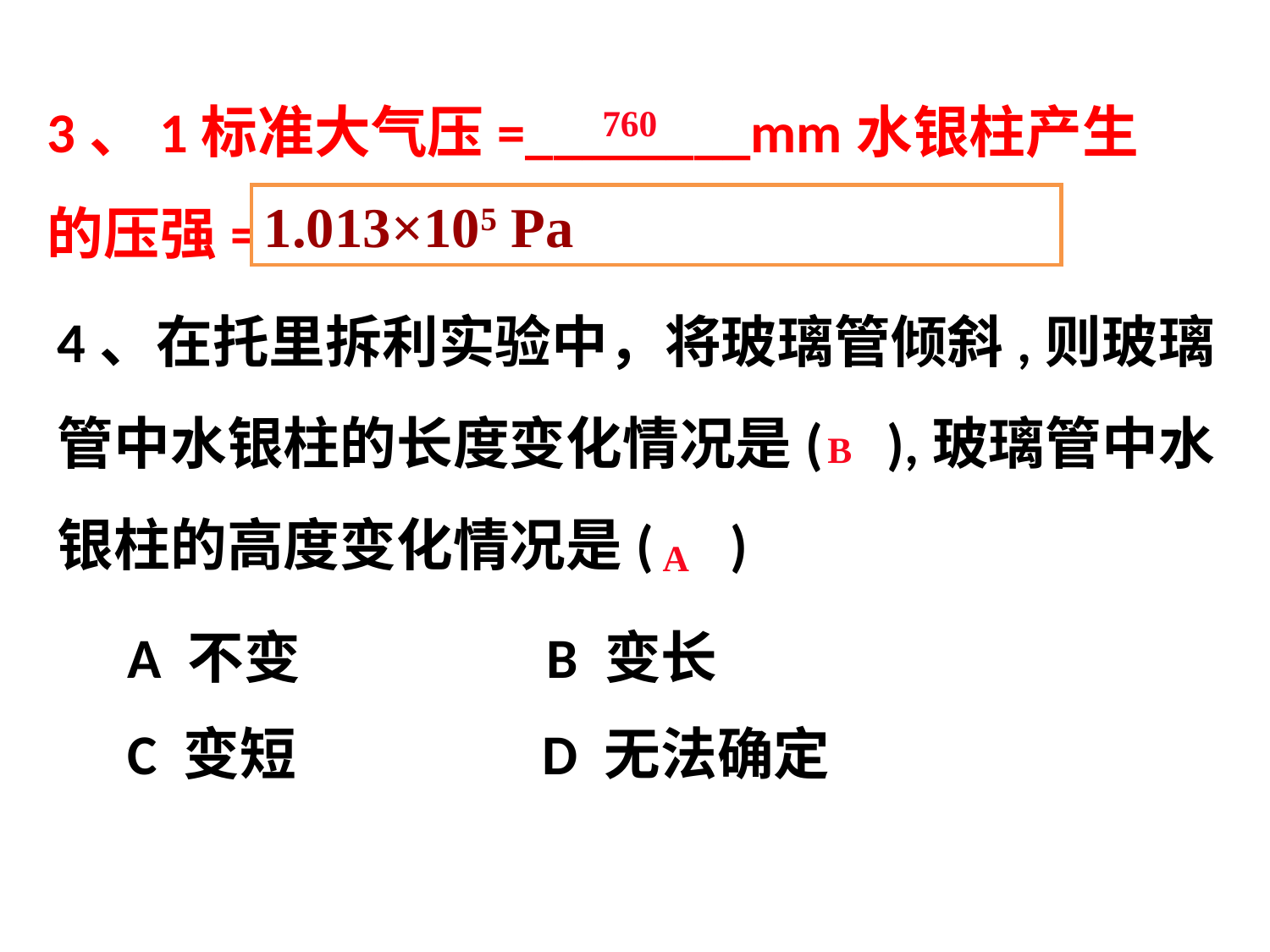

#
3、1标准大气压=________mm水银柱产生的压强=__________Pa。
760
1.013×105 Pa
4、在托里拆利实验中，将玻璃管倾斜,则玻璃管中水银柱的长度变化情况是(     ),玻璃管中水银柱的高度变化情况是(      )
B
A
A 不变                  B 变长
C 变短                  D 无法确定